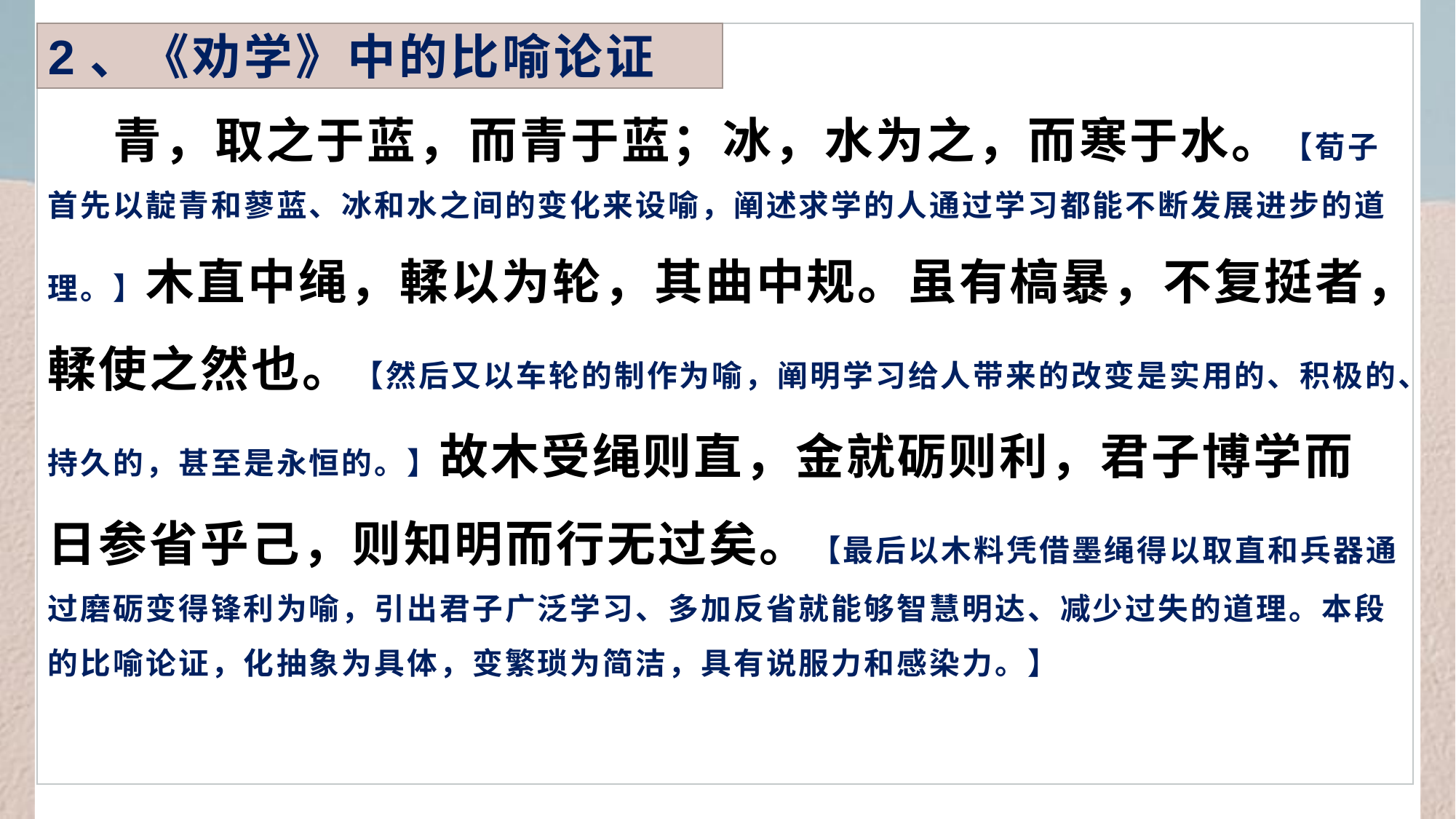

青，取之于蓝，而青于蓝；冰，水为之，而寒于水。【荀子首先以靛青和蓼蓝、冰和水之间的变化来设喻，阐述求学的人通过学习都能不断发展进步的道理。】木直中绳，輮以为轮，其曲中规。虽有槁暴，不复挺者，輮使之然也。【然后又以车轮的制作为喻，阐明学习给人带来的改变是实用的、积极的、持久的，甚至是永恒的。】故木受绳则直，金就砺则利，君子博学而日参省乎己，则知明而行无过矣。【最后以木料凭借墨绳得以取直和兵器通过磨砺变得锋利为喻，引出君子广泛学习、多加反省就能够智慧明达、减少过失的道理。本段的比喻论证，化抽象为具体，变繁琐为简洁，具有说服力和感染力。】

# 2、《劝学》中的比喻论证